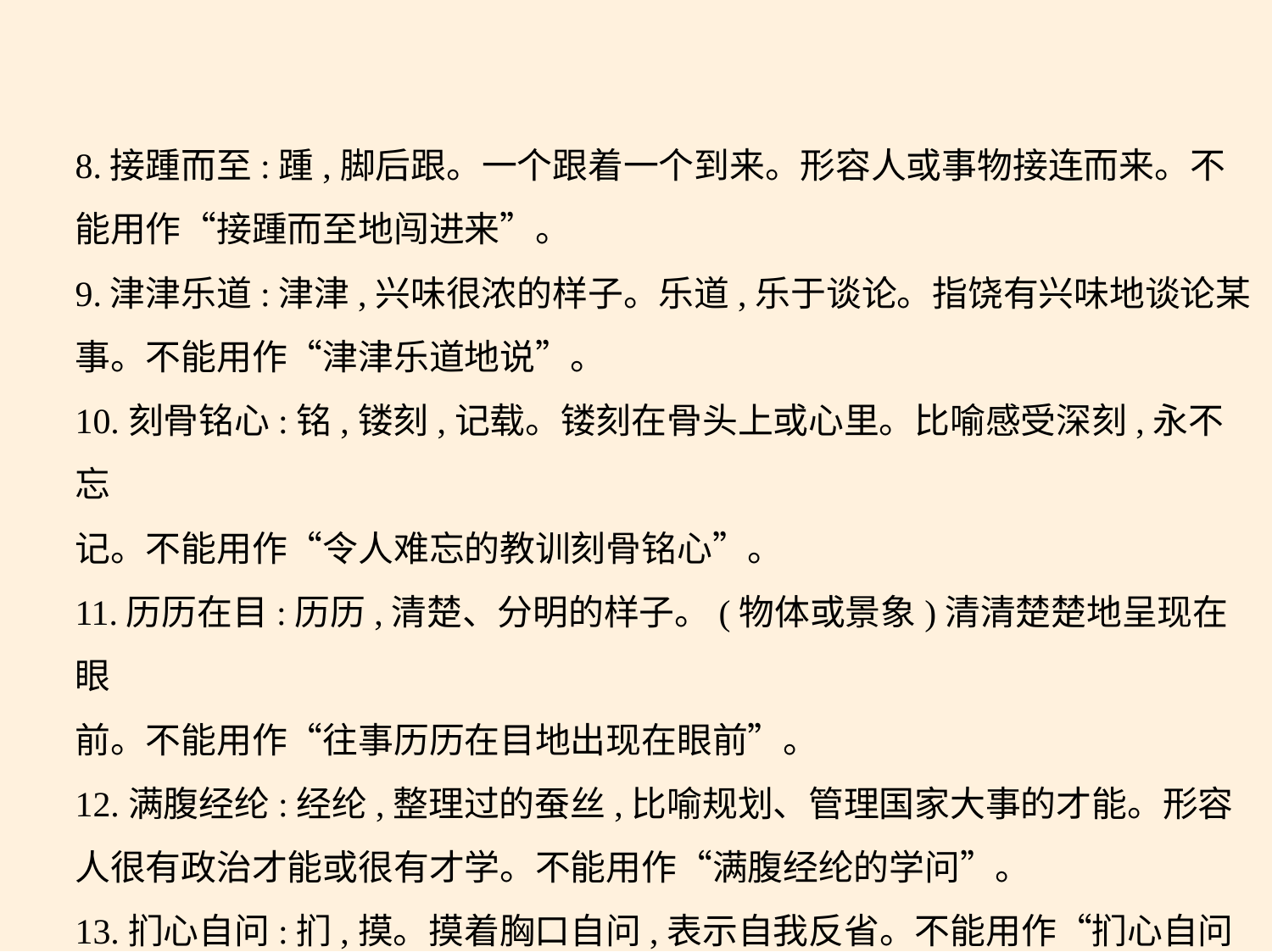

8.接踵而至:踵,脚后跟。一个跟着一个到来。形容人或事物接连而来。不
能用作“接踵而至地闯进来”。
9.津津乐道:津津,兴味很浓的样子。乐道,乐于谈论。指饶有兴味地谈论某
事。不能用作“津津乐道地说”。
10.刻骨铭心:铭,镂刻,记载。镂刻在骨头上或心里。比喻感受深刻,永不忘
记。不能用作“令人难忘的教训刻骨铭心”。
11.历历在目:历历,清楚、分明的样子。(物体或景象)清清楚楚地呈现在眼
前。不能用作“往事历历在目地出现在眼前”。
12.满腹经纶:经纶,整理过的蚕丝,比喻规划、管理国家大事的才能。形容
人很有政治才能或很有才学。不能用作“满腹经纶的学问”。
13.扪心自问:扪,摸。摸着胸口自问,表示自我反省。不能用作“扪心自问
地自责”。